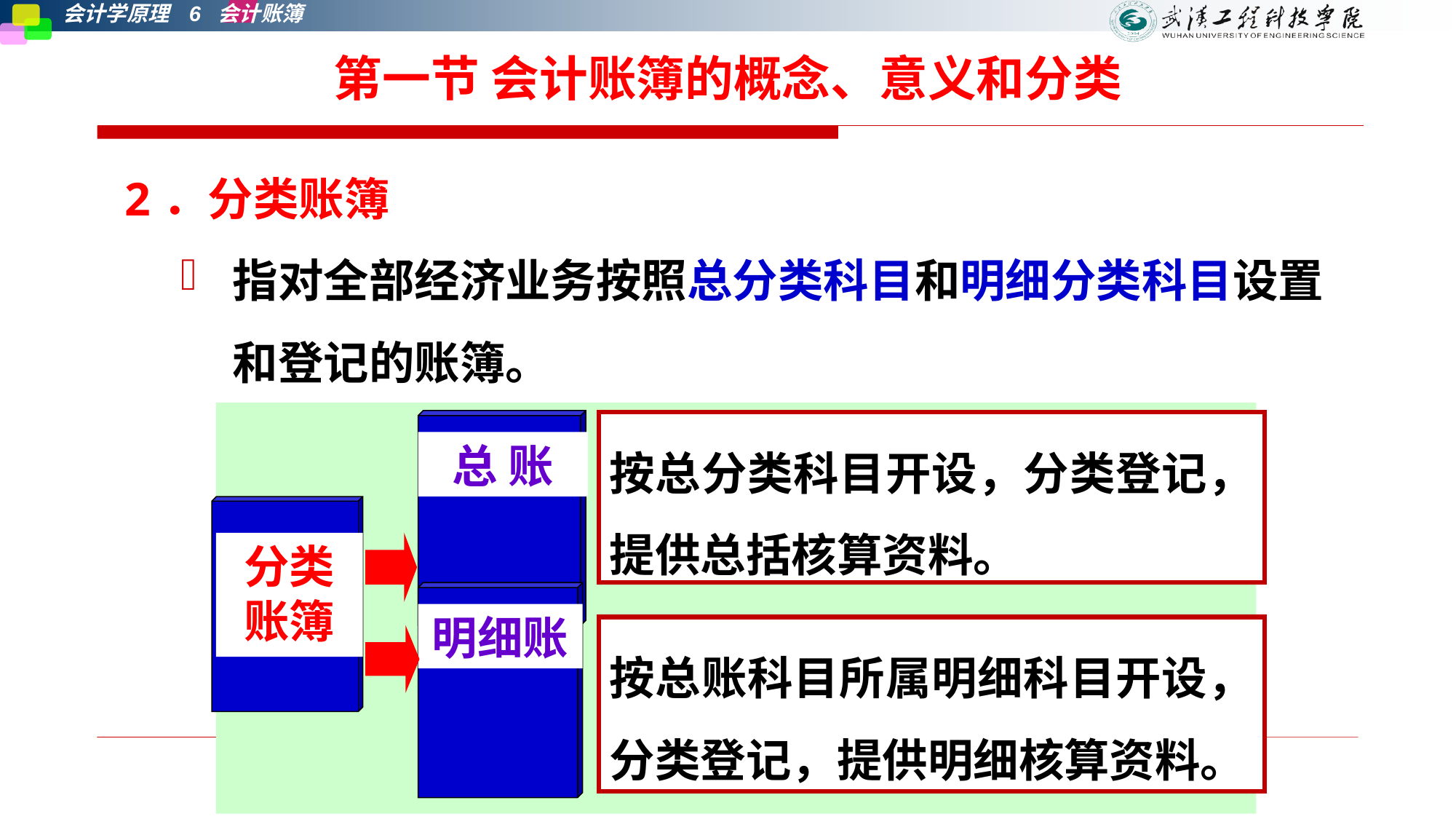

# 第一节 会计账簿的概念、意义和分类
2．分类账簿
指对全部经济业务按照总分类科目和明细分类科目设置和登记的账簿。

总 账
按总分类科目开设，分类登记，提供总括核算资料。

分类
账簿

明细账
按总账科目所属明细科目开设，分类登记，提供明细核算资料。